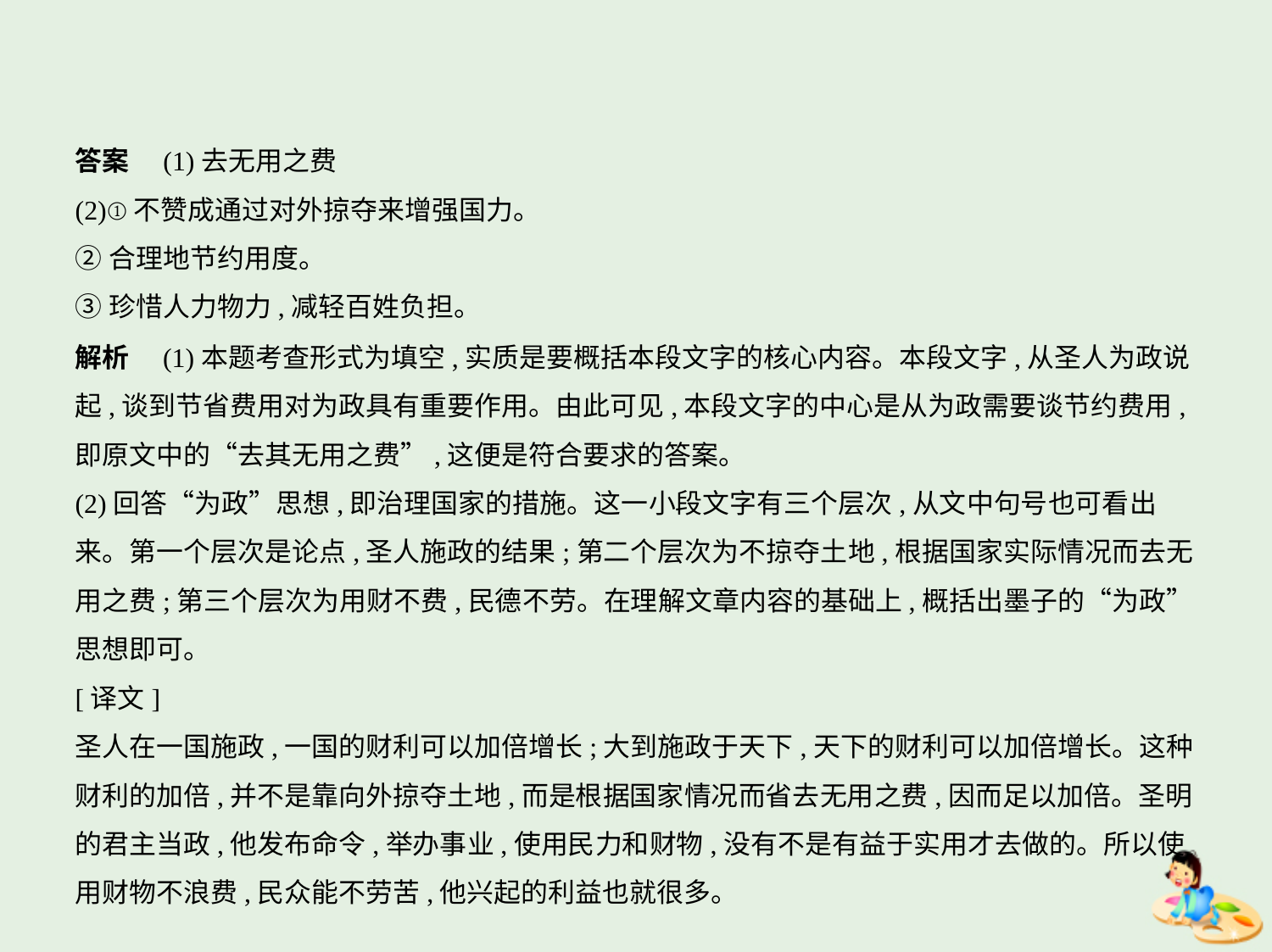

答案　(1)去无用之费
(2)①不赞成通过对外掠夺来增强国力。
②合理地节约用度。
③珍惜人力物力,减轻百姓负担。
解析　(1)本题考查形式为填空,实质是要概括本段文字的核心内容。本段文字,从圣人为政说
起,谈到节省费用对为政具有重要作用。由此可见,本段文字的中心是从为政需要谈节约费用,
即原文中的“去其无用之费”,这便是符合要求的答案。
(2)回答“为政”思想,即治理国家的措施。这一小段文字有三个层次,从文中句号也可看出
来。第一个层次是论点,圣人施政的结果;第二个层次为不掠夺土地,根据国家实际情况而去无
用之费;第三个层次为用财不费,民德不劳。在理解文章内容的基础上,概括出墨子的“为政”
思想即可。
[译文]
圣人在一国施政,一国的财利可以加倍增长;大到施政于天下,天下的财利可以加倍增长。这种
财利的加倍,并不是靠向外掠夺土地,而是根据国家情况而省去无用之费,因而足以加倍。圣明
的君主当政,他发布命令,举办事业,使用民力和财物,没有不是有益于实用才去做的。所以使
用财物不浪费,民众能不劳苦,他兴起的利益也就很多。